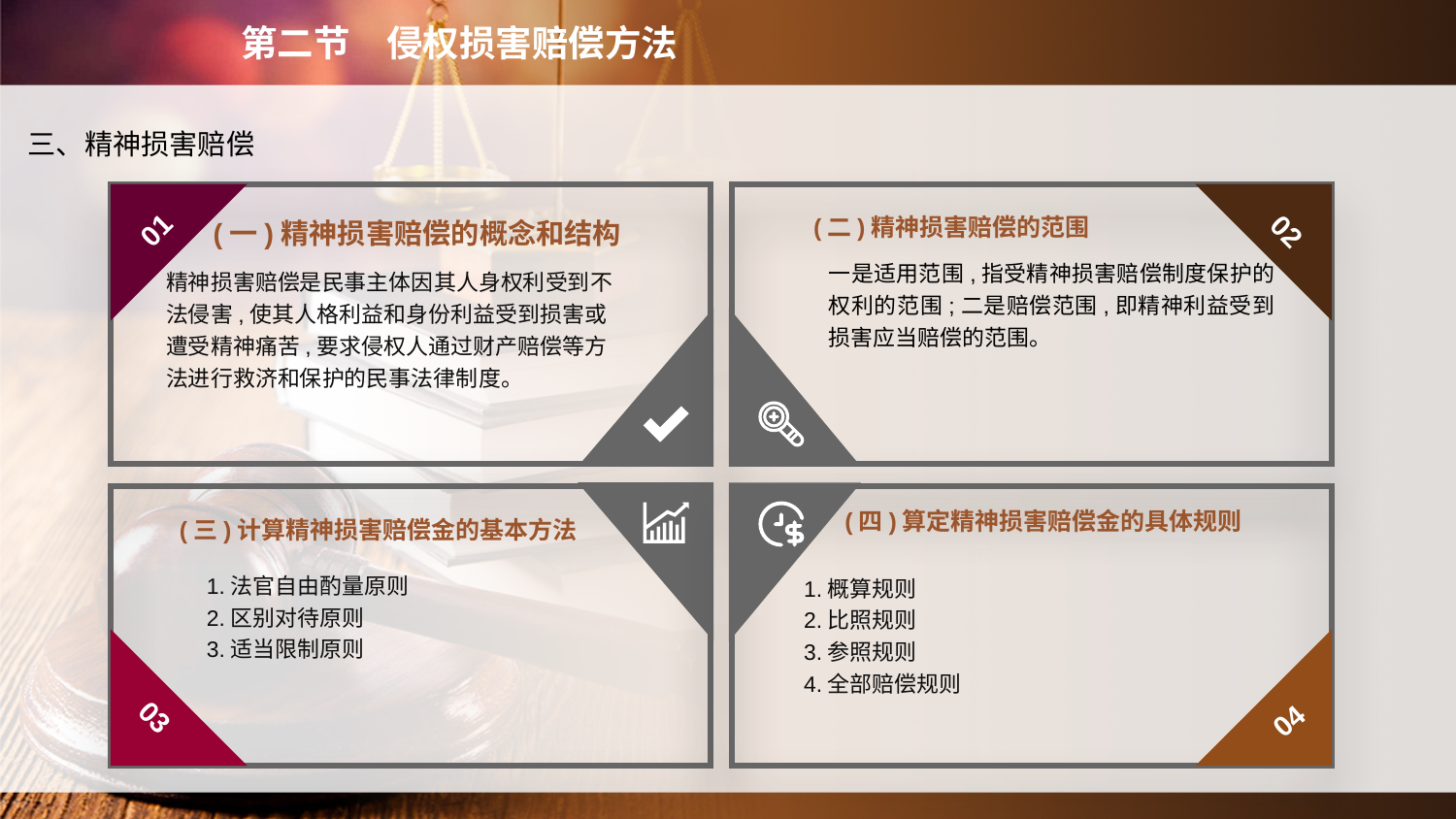

第二节　侵权损害赔偿方法
三、精神损害赔偿

(二)精神损害赔偿的范围
01
02
(一)精神损害赔偿的概念和结构
一是适用范围,指受精神损害赔偿制度保护的权利的范围;二是赔偿范围,即精神利益受到损害应当赔偿的范围。
精神损害赔偿是民事主体因其人身权利受到不法侵害,使其人格利益和身份利益受到损害或遭受精神痛苦,要求侵权人通过财产赔偿等方法进行救济和保护的民事法律制度。

(四)算定精神损害赔偿金的具体规则

(三)计算精神损害赔偿金的基本方法
1.法官自由酌量原则
2.区别对待原则
3.适当限制原则

1.概算规则
2.比照规则
3.参照规则
4.全部赔偿规则

03
04